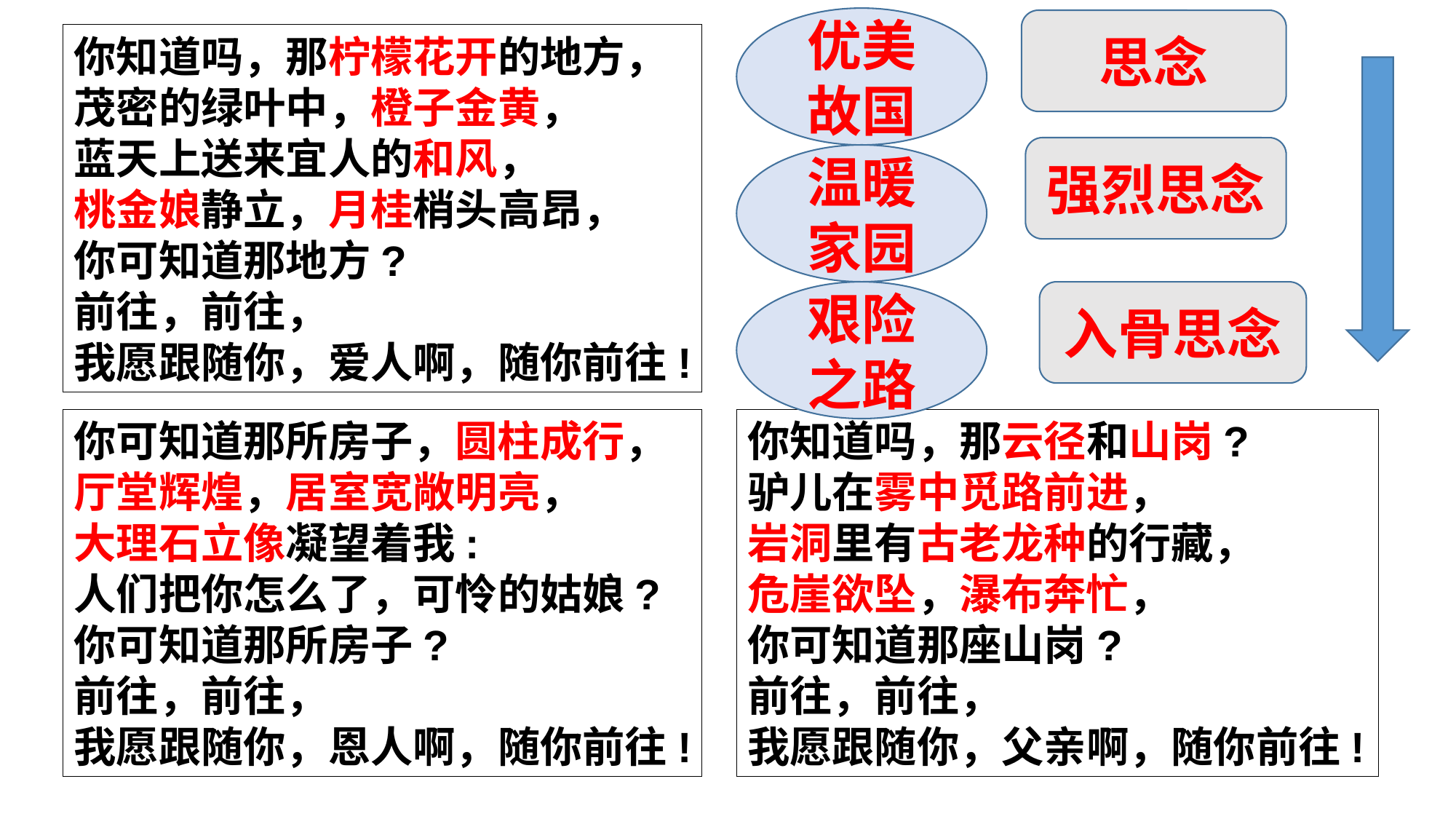

优美故国
思念
你知道吗，那柠檬花开的地方，
茂密的绿叶中，橙子金黄，
蓝天上送来宜人的和风，
桃金娘静立，月桂梢头高昂，
你可知道那地方?
前往，前往，
我愿跟随你，爱人啊，随你前往!

强烈思念
温暖家园
艰险之路
入骨思念
你可知道那所房子，圆柱成行，
厅堂辉煌，居室宽敞明亮，
大理石立像凝望着我:
人们把你怎么了，可怜的姑娘?
你可知道那所房子?
前往，前往，
我愿跟随你，恩人啊，随你前往!
你知道吗，那云径和山岗?
驴儿在雾中觅路前进，
岩洞里有古老龙种的行藏，
危崖欲坠，瀑布奔忙，
你可知道那座山岗?
前往，前往，
我愿跟随你，父亲啊，随你前往!